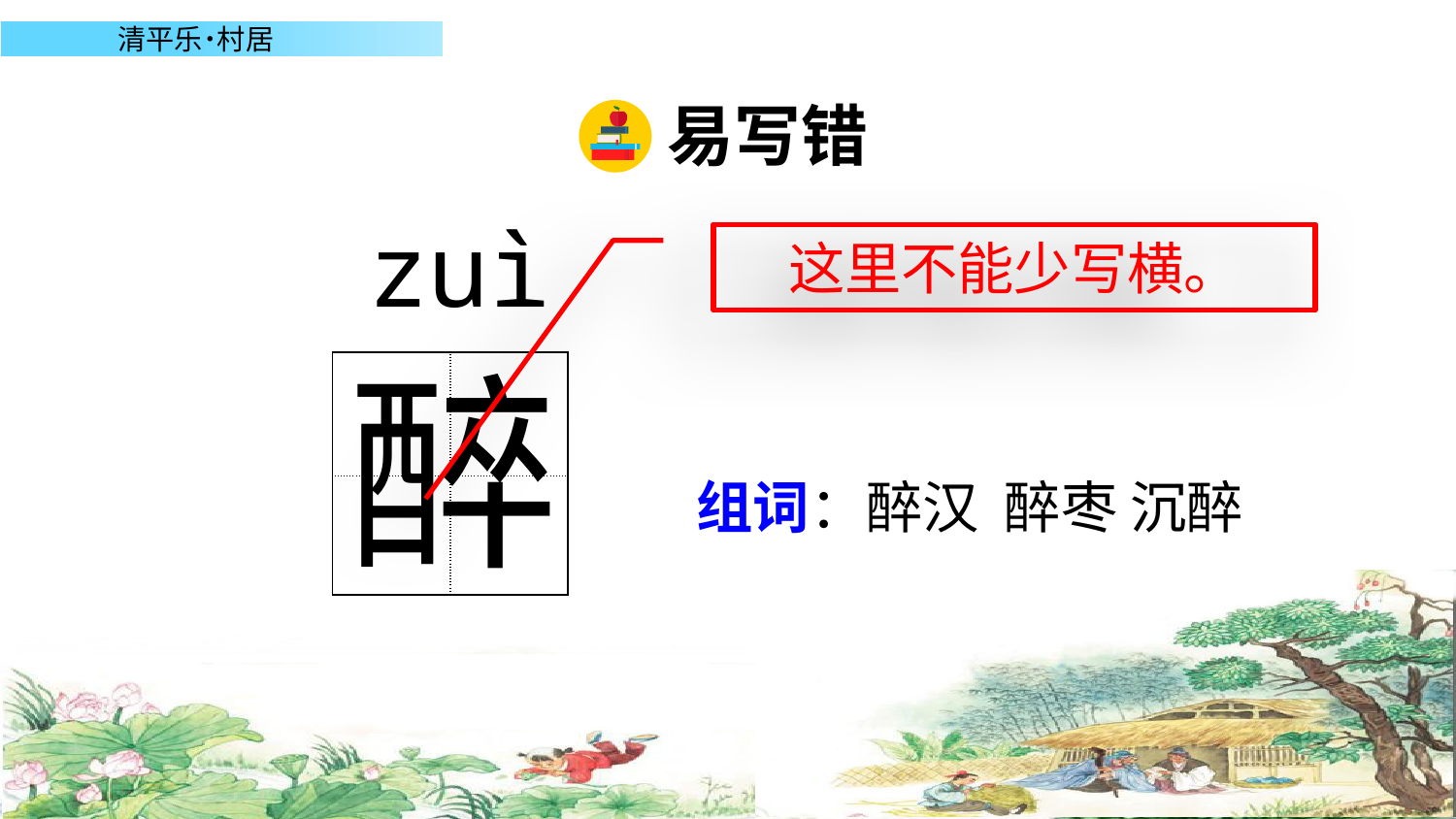

易写错

zuì
这里不能少写横。
醉
|  |  |
| --- | --- |
|  |  |
组词：醉汉  醉枣 沉醉